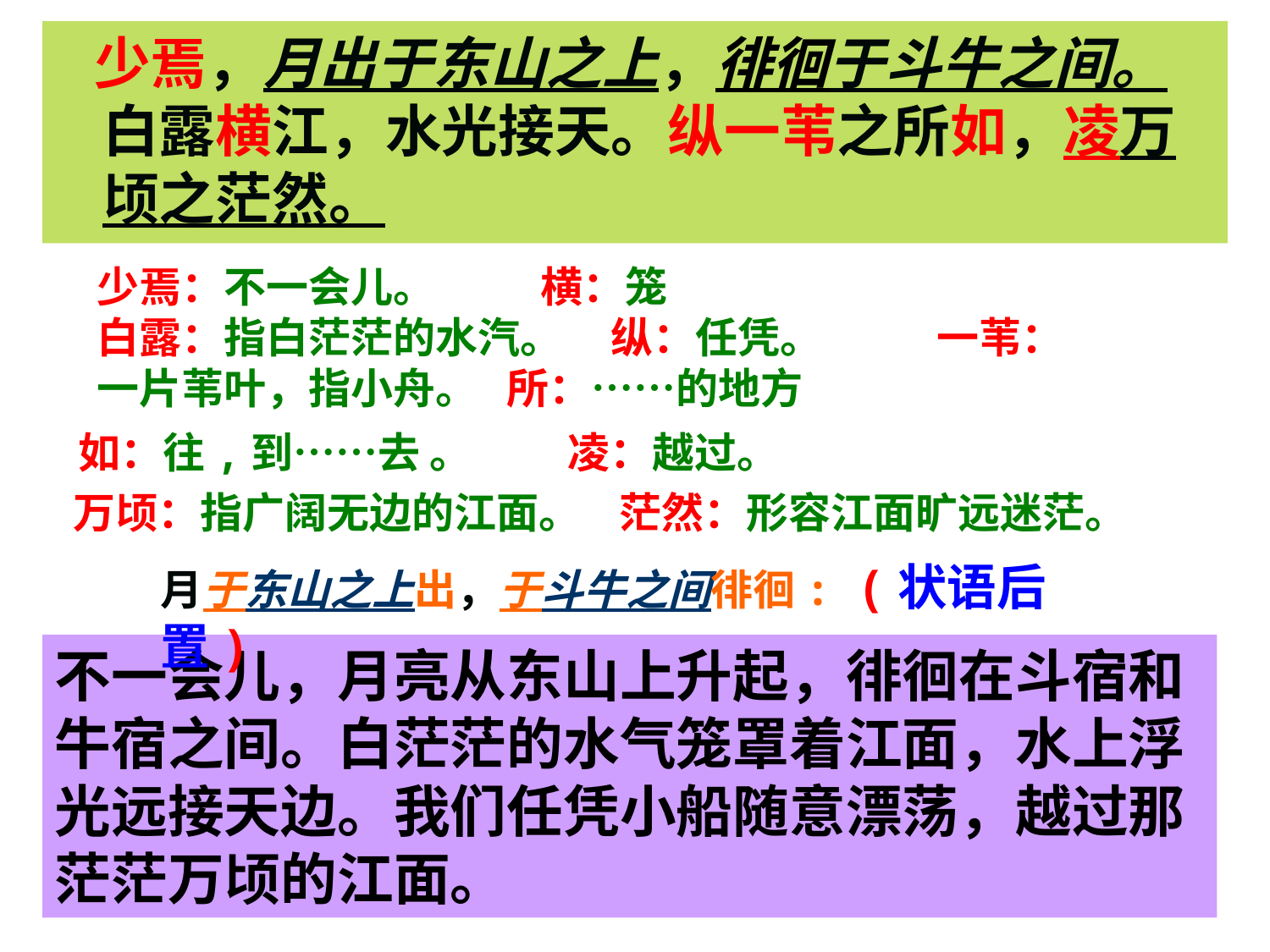

少焉，月出于东山之上，徘徊于斗牛之间。白露横江，水光接天。纵一苇之所如，凌万顷之茫然。
少焉：不一会儿。           横：笼                                       白露：指白茫茫的水汽。     纵：任凭。            一苇：一片苇叶，指小舟。   所：……的地方
  如：往,到……去 。          凌：越过。
  万顷：指广阔无边的江面。    茫然：形容江面旷远迷茫。
月于东山之上出，于斗牛之间徘徊: (状语后置)
不一会儿，月亮从东山上升起，徘徊在斗宿和牛宿之间。白茫茫的水气笼罩着江面，水上浮光远接天边。我们任凭小船随意漂荡，越过那茫茫万顷的江面。